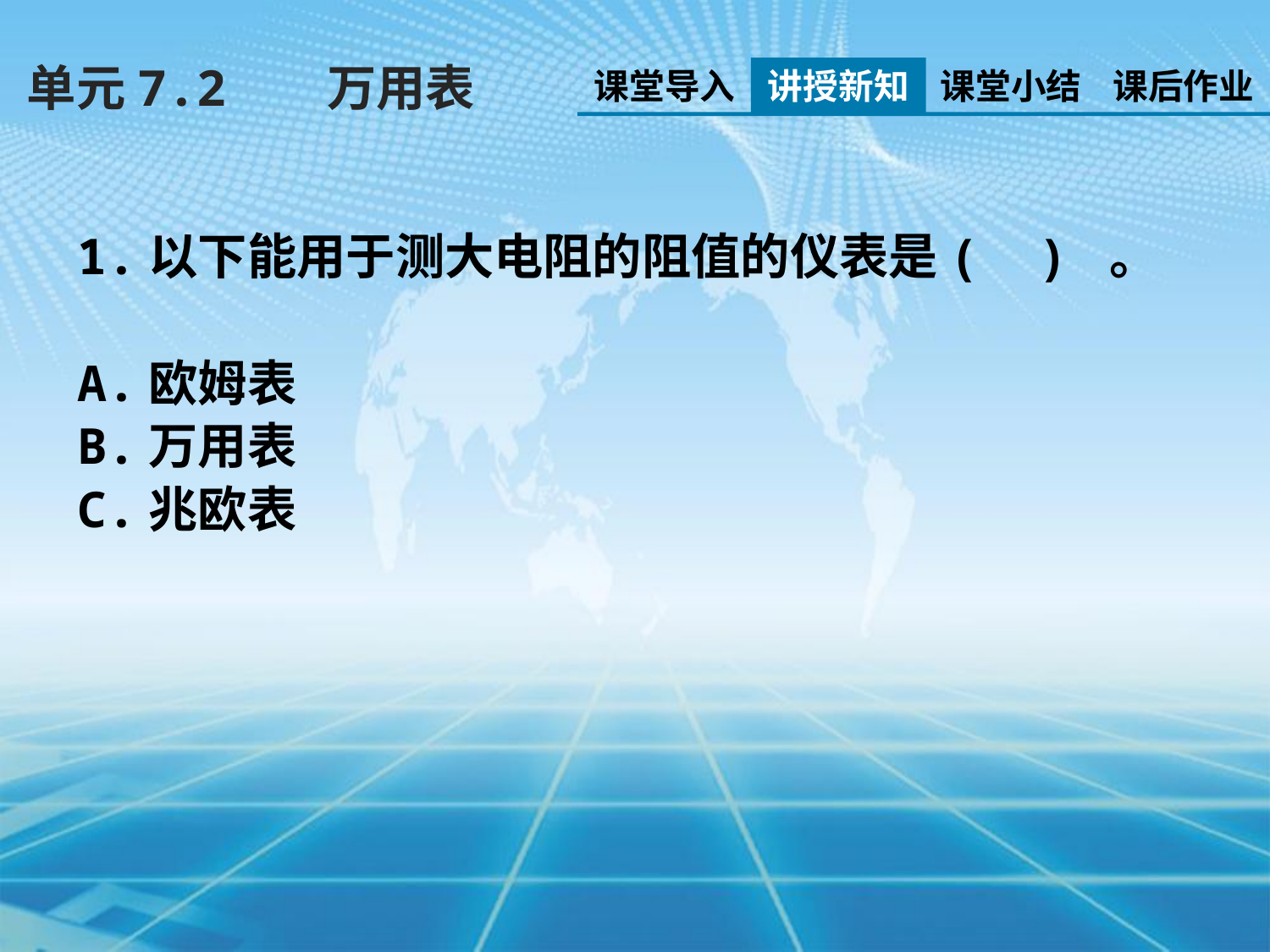

单元7.2   万用表
课堂导入
讲授新知
课堂小结
课后作业
1.以下能用于测大电阻的阻值的仪表是(  ) 。

A.欧姆表
B.万用表
C.兆欧表